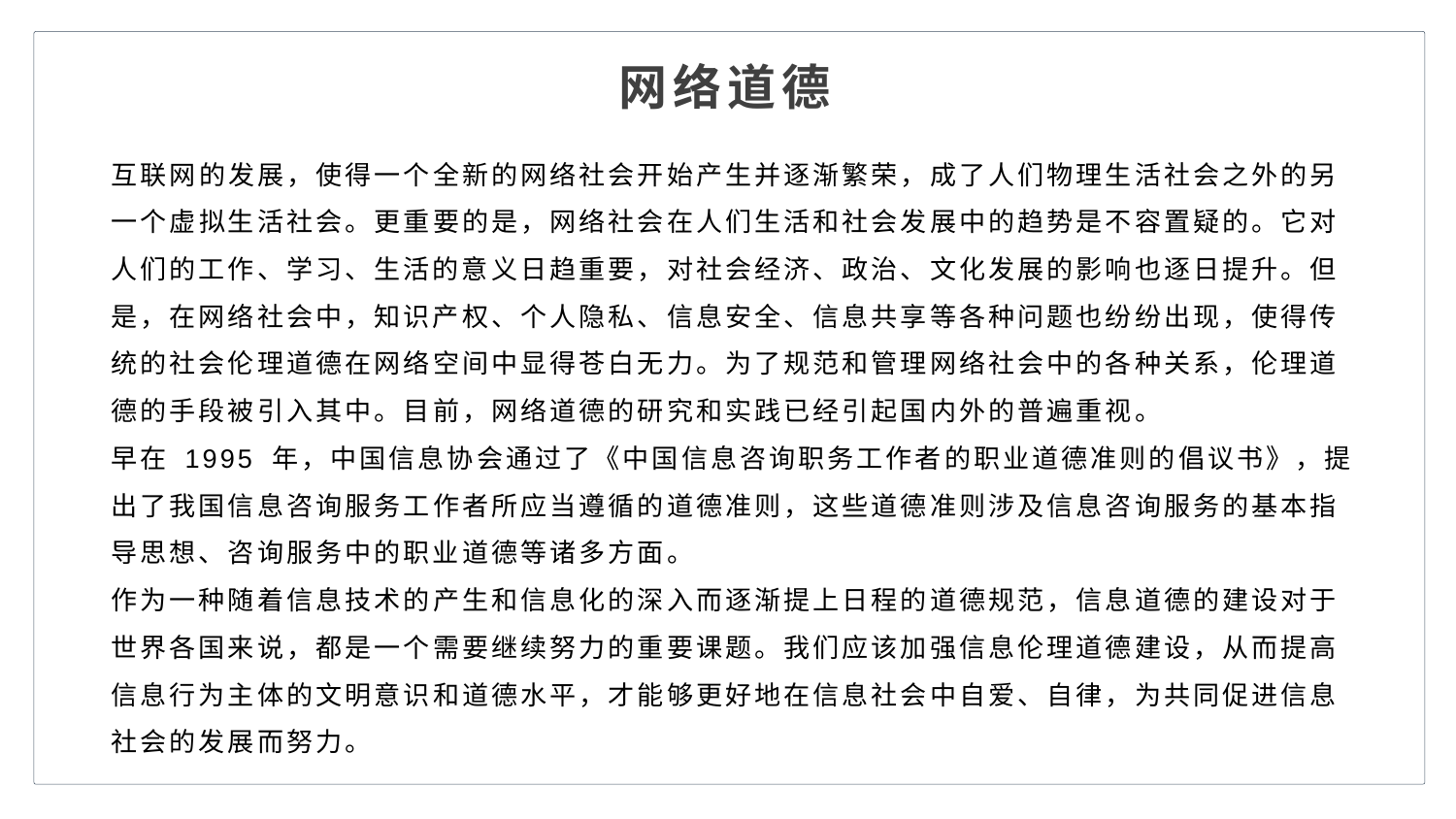

网络道德
互联网的发展，使得一个全新的网络社会开始产生并逐渐繁荣，成了人们物理生活社会之外的另一个虚拟生活社会。更重要的是，网络社会在人们生活和社会发展中的趋势是不容置疑的。它对人们的工作、学习、生活的意义日趋重要，对社会经济、政治、文化发展的影响也逐日提升。但是，在网络社会中，知识产权、个人隐私、信息安全、信息共享等各种问题也纷纷出现，使得传统的社会伦理道德在网络空间中显得苍白无力。为了规范和管理网络社会中的各种关系，伦理道德的手段被引入其中。目前，网络道德的研究和实践已经引起国内外的普遍重视。
早在 1995 年，中国信息协会通过了《中国信息咨询职务工作者的职业道德准则的倡议书》，提出了我国信息咨询服务工作者所应当遵循的道德准则，这些道德准则涉及信息咨询服务的基本指导思想、咨询服务中的职业道德等诸多方面。
作为一种随着信息技术的产生和信息化的深入而逐渐提上日程的道德规范，信息道德的建设对于世界各国来说，都是一个需要继续努力的重要课题。我们应该加强信息伦理道德建设，从而提高信息行为主体的文明意识和道德水平，才能够更好地在信息社会中自爱、自律，为共同促进信息社会的发展而努力。